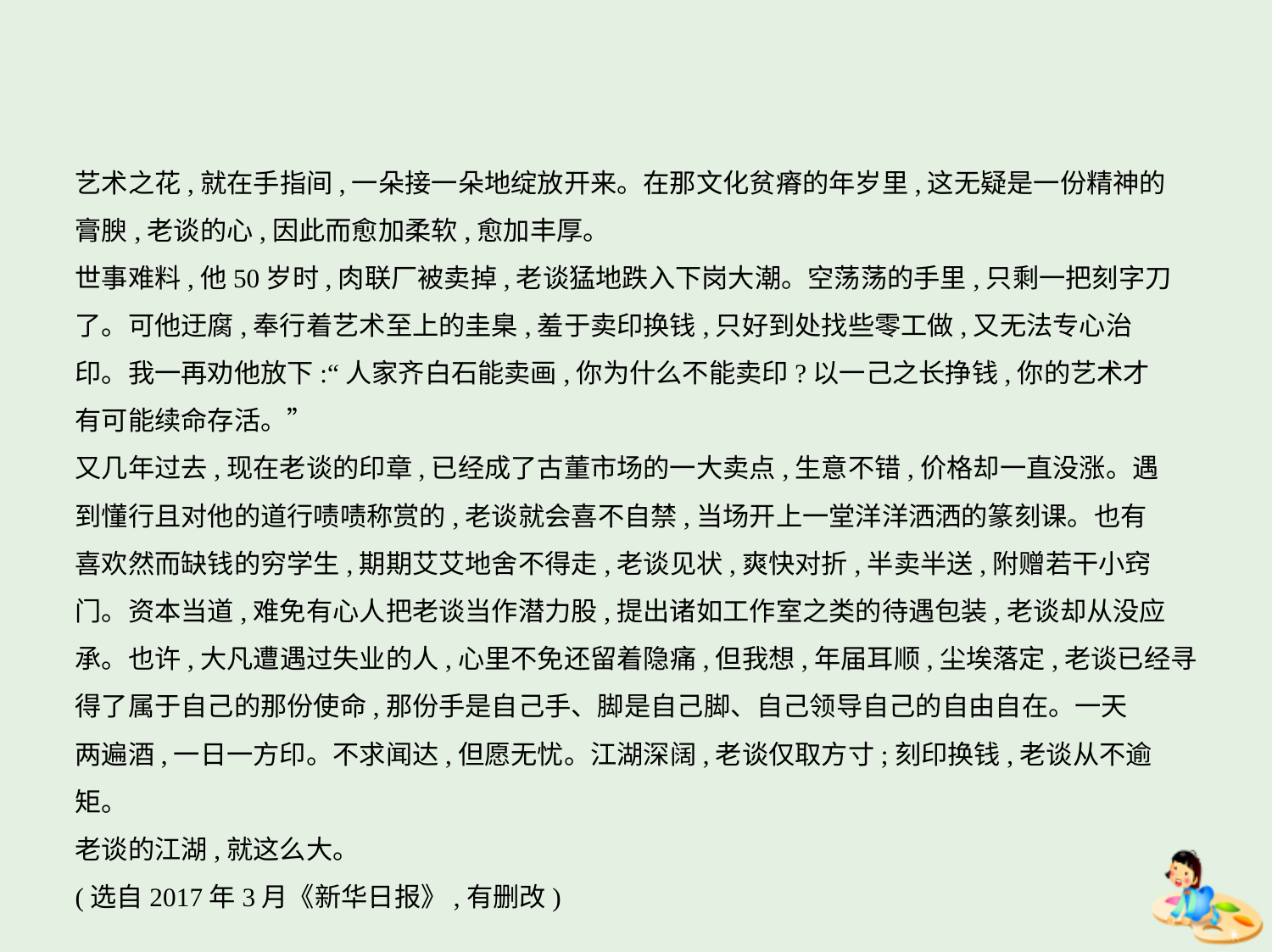

艺术之花,就在手指间,一朵接一朵地绽放开来。在那文化贫瘠的年岁里,这无疑是一份精神的
膏腴,老谈的心,因此而愈加柔软,愈加丰厚。
世事难料,他50岁时,肉联厂被卖掉,老谈猛地跌入下岗大潮。空荡荡的手里,只剩一把刻字刀
了。可他迂腐,奉行着艺术至上的圭臬,羞于卖印换钱,只好到处找些零工做,又无法专心治
印。我一再劝他放下:“人家齐白石能卖画,你为什么不能卖印?以一己之长挣钱,你的艺术才
有可能续命存活。”
又几年过去,现在老谈的印章,已经成了古董市场的一大卖点,生意不错,价格却一直没涨。遇
到懂行且对他的道行啧啧称赏的,老谈就会喜不自禁,当场开上一堂洋洋洒洒的篆刻课。也有
喜欢然而缺钱的穷学生,期期艾艾地舍不得走,老谈见状,爽快对折,半卖半送,附赠若干小窍
门。资本当道,难免有心人把老谈当作潜力股,提出诸如工作室之类的待遇包装,老谈却从没应
承。也许,大凡遭遇过失业的人,心里不免还留着隐痛,但我想,年届耳顺,尘埃落定,老谈已经寻
得了属于自己的那份使命,那份手是自己手、脚是自己脚、自己领导自己的自由自在。一天
两遍酒,一日一方印。不求闻达,但愿无忧。江湖深阔,老谈仅取方寸;刻印换钱,老谈从不逾
矩。
老谈的江湖,就这么大。
(选自2017年3月《新华日报》,有删改)